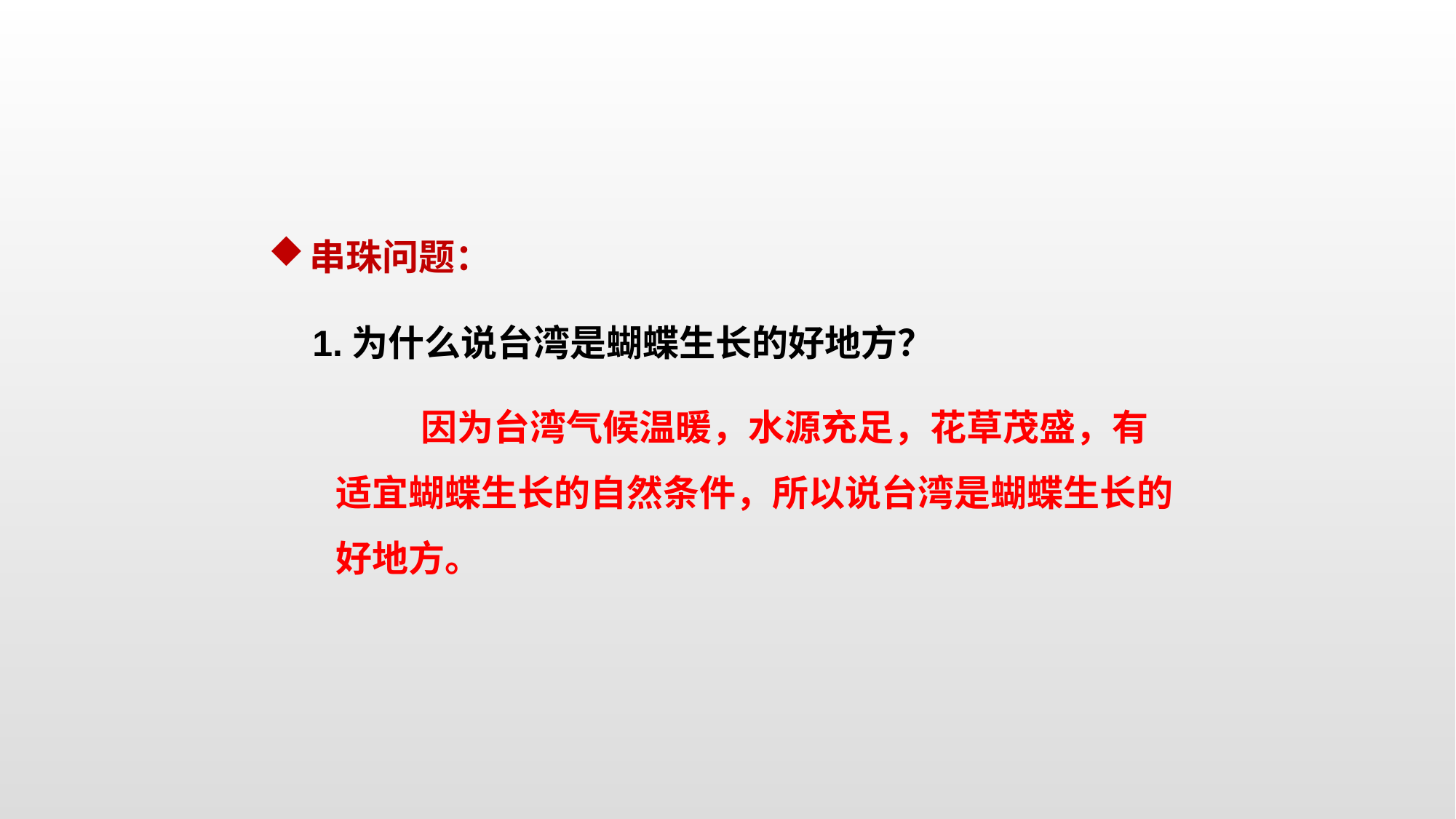

串珠问题：
1.为什么说台湾是蝴蝶生长的好地方？
因为台湾气候温暖，水源充足，花草茂盛，有适宜蝴蝶生长的自然条件，所以说台湾是蝴蝶生长的好地方。